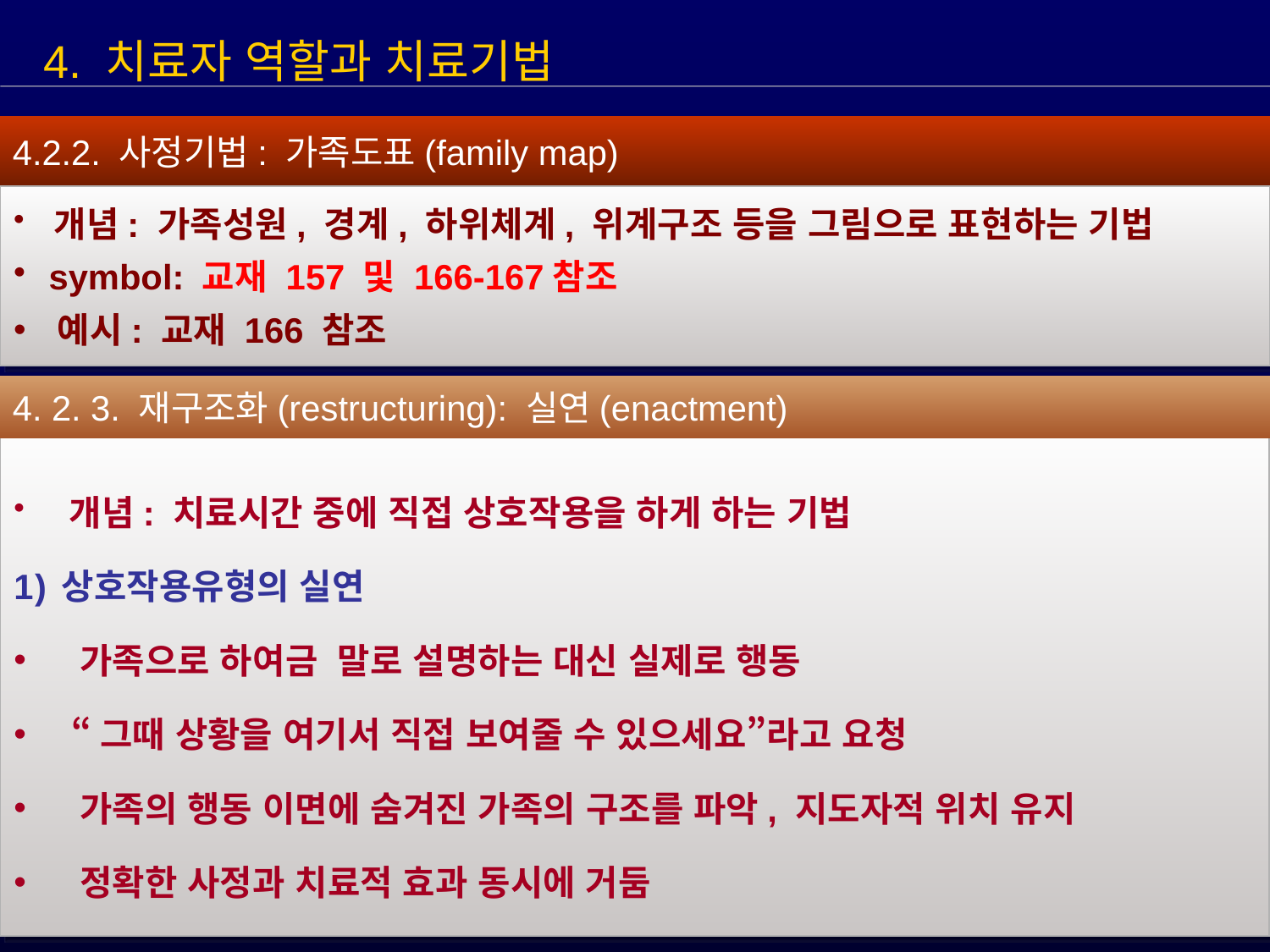

4. 치료자 역할과 치료기법

4.2.2. 사정기법: 가족도표(family map)
 개념: 가족성원, 경계, 하위체계, 위계구조 등을 그림으로 표현하는 기법
 symbol: 교재 157 및 166-167참조
 예시: 교재 166 참조
4. 2. 3. 재구조화(restructuring): 실연(enactment)
  개념: 치료시간 중에 직접 상호작용을 하게 하는 기법
상호작용유형의 실연
 가족으로 하여금  말로 설명하는 대신 실제로 행동
 “그때 상황을 여기서 직접 보여줄 수 있으세요”라고 요청
 가족의 행동 이면에 숨겨진 가족의 구조를 파악, 지도자적 위치 유지
 정확한 사정과 치료적 효과 동시에 거둠